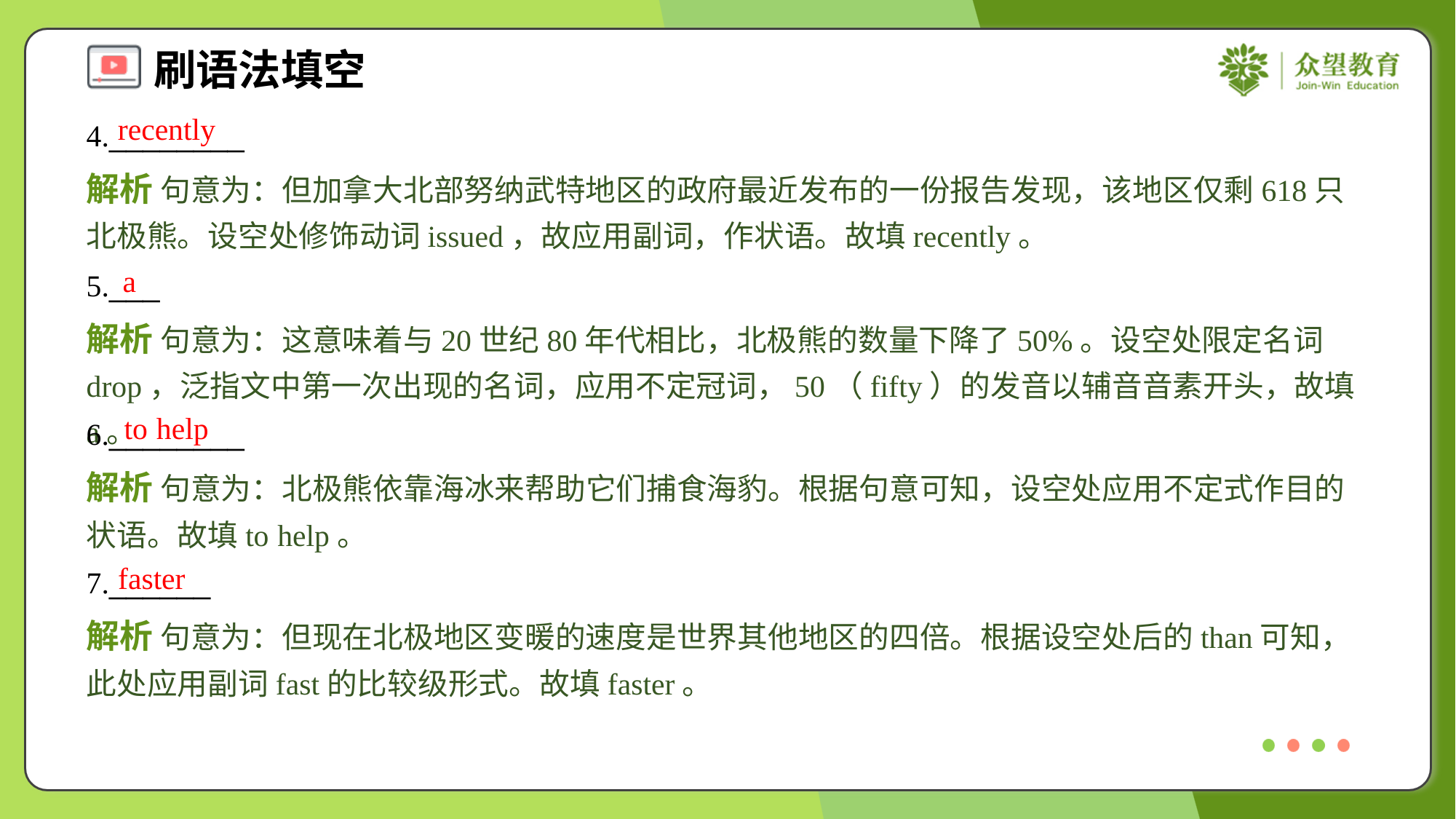

recently
4.________
解析 句意为：但加拿大北部努纳武特地区的政府最近发布的一份报告发现，该地区仅剩618只北极熊。设空处修饰动词issued，故应用副词，作状语。故填recently。
a
5.___
解析 句意为：这意味着与20世纪80年代相比，北极熊的数量下降了50%。设空处限定名词drop，泛指文中第一次出现的名词，应用不定冠词，50（fifty）的发音以辅音音素开头，故填a。
to help
6.________
解析 句意为：北极熊依靠海冰来帮助它们捕食海豹。根据句意可知，设空处应用不定式作目的状语。故填to help。
faster
7.______
解析 句意为：但现在北极地区变暖的速度是世界其他地区的四倍。根据设空处后的than可知，此处应用副词fast的比较级形式。故填faster。